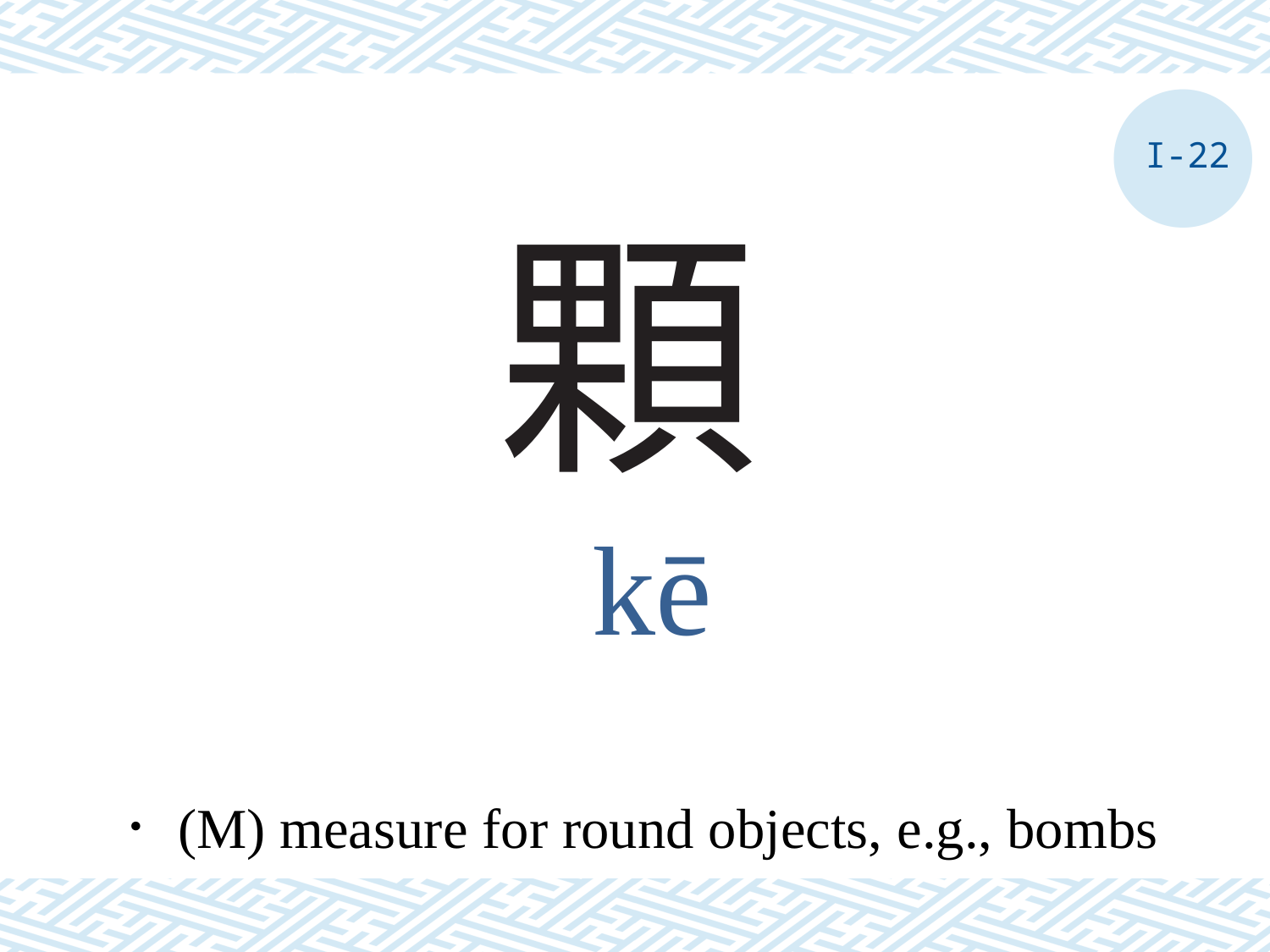

I-22

# 顆
kē
．(M) measure for round objects, e.g., bombs